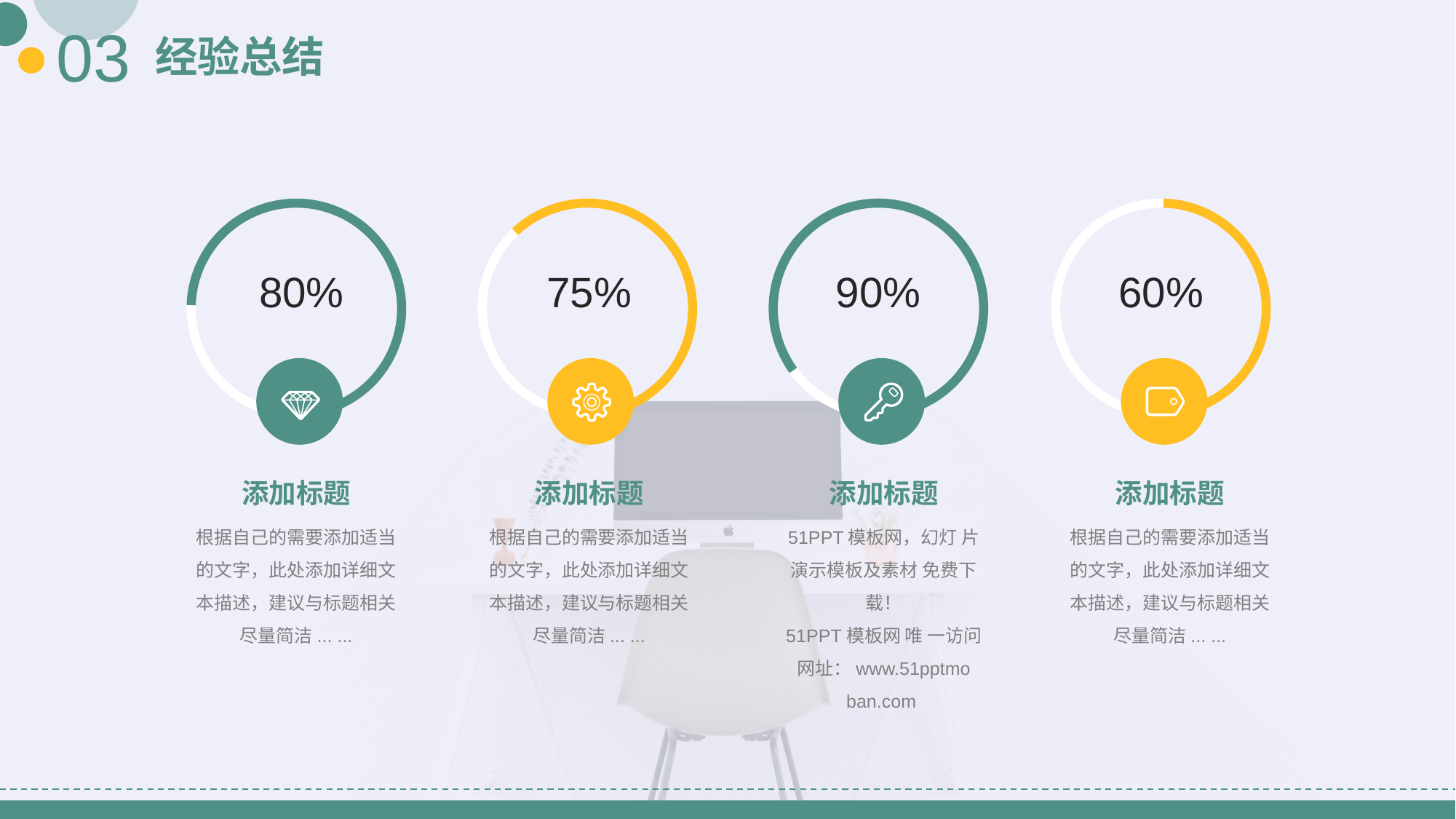

03
经验总结

80%
75%
90%
60%

添加标题
根据自己的需要添加适当的文字，此处添加详细文本描述，建议与标题相关尽量简洁... ...
添加标题
根据自己的需要添加适当的文字，此处添加详细文本描述，建议与标题相关尽量简洁... ...
添加标题
51PPT模板网，幻灯 片演示模板及素材 免费下载！
51PPT模板网 唯 一访问网址：www.51pptmo ban.com
添加标题
根据自己的需要添加适当的文字，此处添加详细文本描述，建议与标题相关尽量简洁... ...